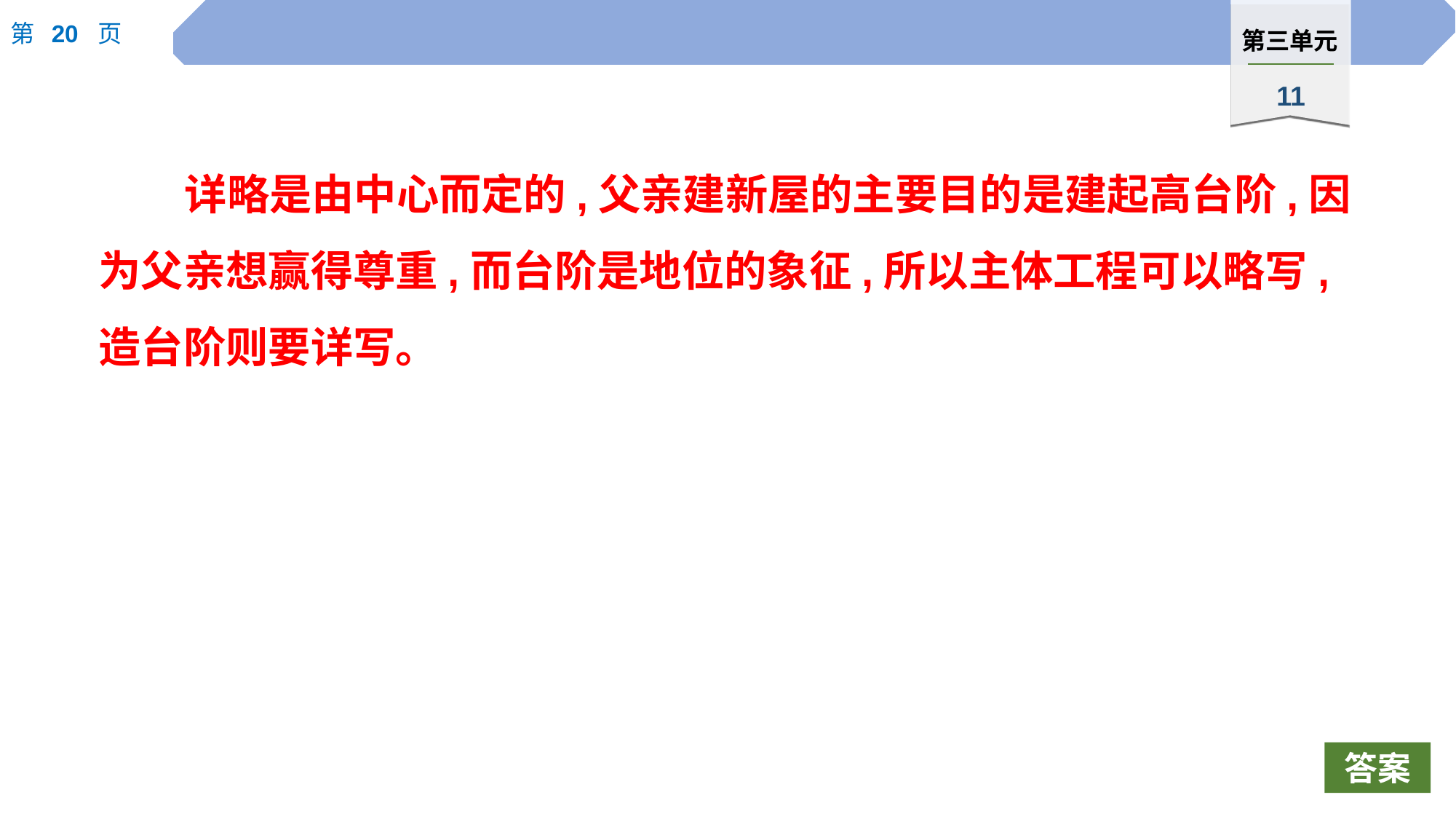

详略是由中心而定的,父亲建新屋的主要目的是建起高台阶,因为父亲想赢得尊重,而台阶是地位的象征,所以主体工程可以略写,造台阶则要详写。
答案